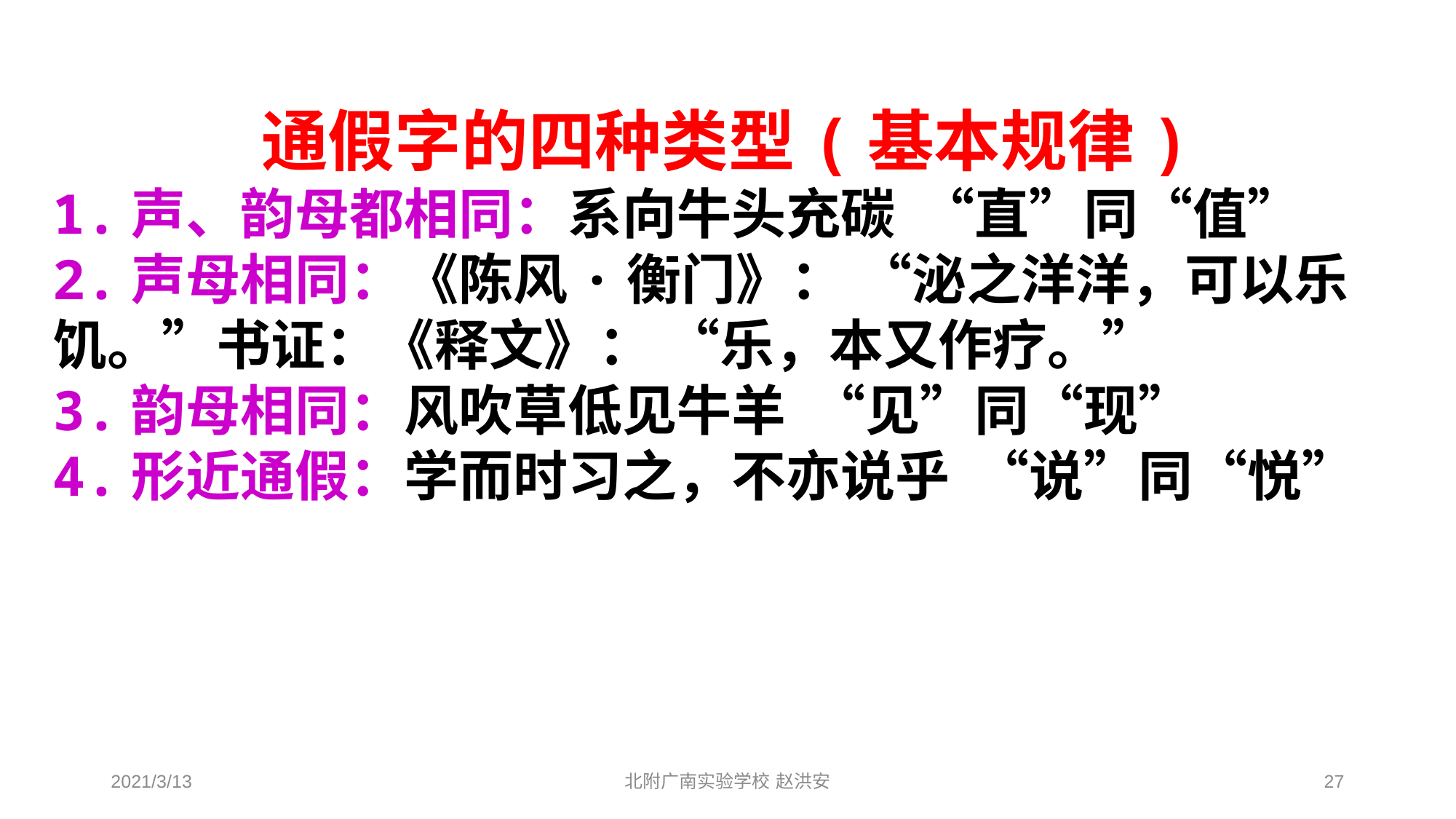

通假字的四种类型(基本规律)
1.声、韵母都相同：系向牛头充碳  “直”同“值”
2.声母相同：《陈风·衡门》： “泌之洋洋，可以乐饥。”书证：《释文》： “乐，本又作疗。”
3.韵母相同：风吹草低见牛羊  “见”同“现”
4.形近通假：学而时习之，不亦说乎  “说”同“悦”
2021/3/13
北附广南实验学校 赵洪安
27